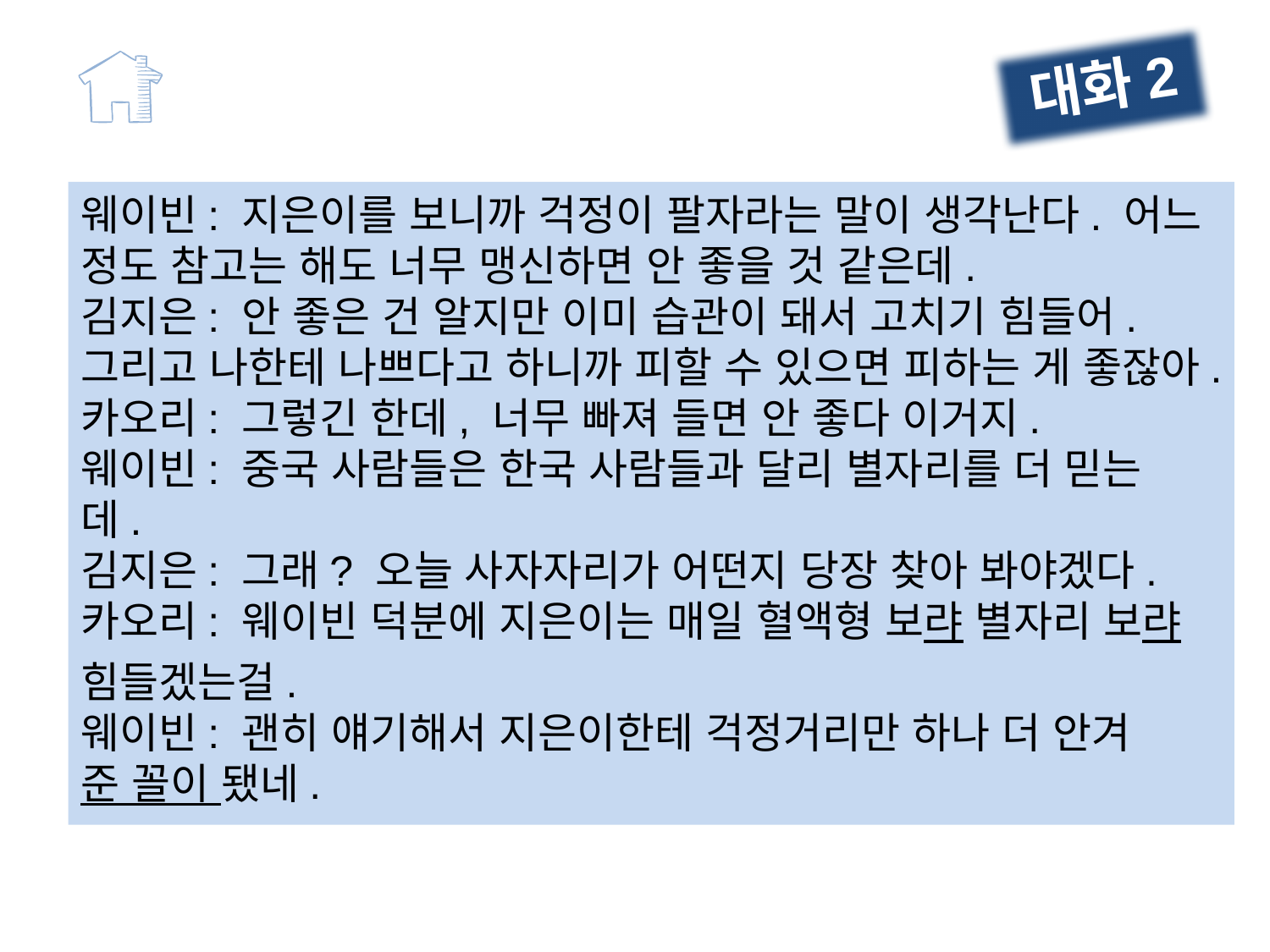

대화2

웨이빈: 지은이를 보니까 걱정이 팔자라는 말이 생각난다. 어느 정도 참고는 해도 너무 맹신하면 안 좋을 것 같은데.
김지은: 안 좋은 건 알지만 이미 습관이 돼서 고치기 힘들어. 그리고 나한테 나쁘다고 하니까 피할 수 있으면 피하는 게 좋잖아.
카오리: 그렇긴 한데, 너무 빠져 들면 안 좋다 이거지.
웨이빈: 중국 사람들은 한국 사람들과 달리 별자리를 더 믿는데.
김지은: 그래? 오늘 사자자리가 어떤지 당장 찾아 봐야겠다.
카오리: 웨이빈 덕분에 지은이는 매일 혈액형 보랴 별자리 보랴 힘들겠는걸.
웨이빈: 괜히 얘기해서 지은이한테 걱정거리만 하나 더 안겨 준 꼴이 됐네.